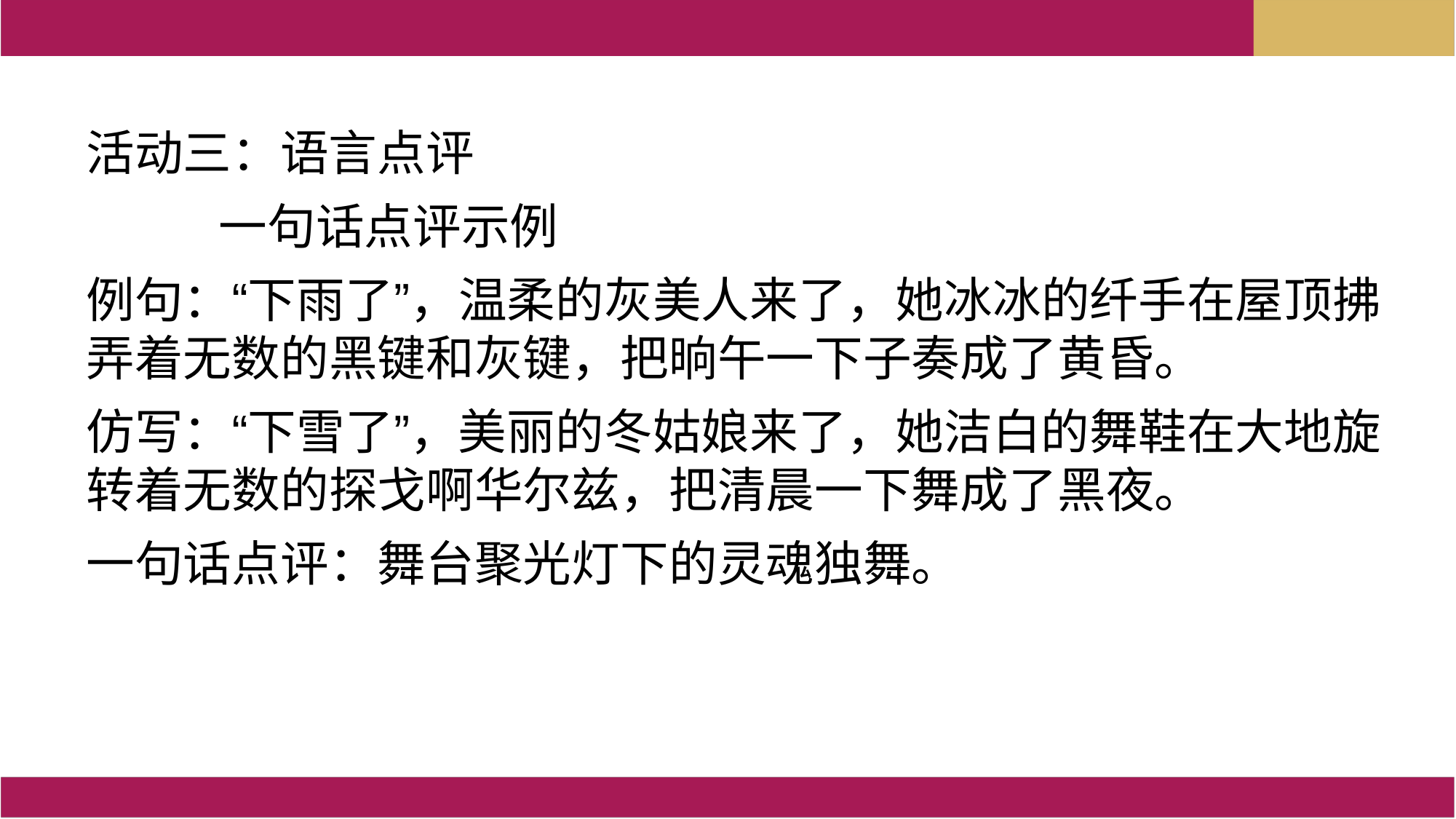

活动三：语言点评
         一句话点评示例
例句：“下雨了”，温柔的灰美人来了，她冰冰的纤手在屋顶拂弄着无数的黑键和灰键，把晌午一下子奏成了黄昏。
仿写：“下雪了”，美丽的冬姑娘来了，她洁白的舞鞋在大地旋转着无数的探戈啊华尔兹，把清晨一下舞成了黑夜。
一句话点评：舞台聚光灯下的灵魂独舞。